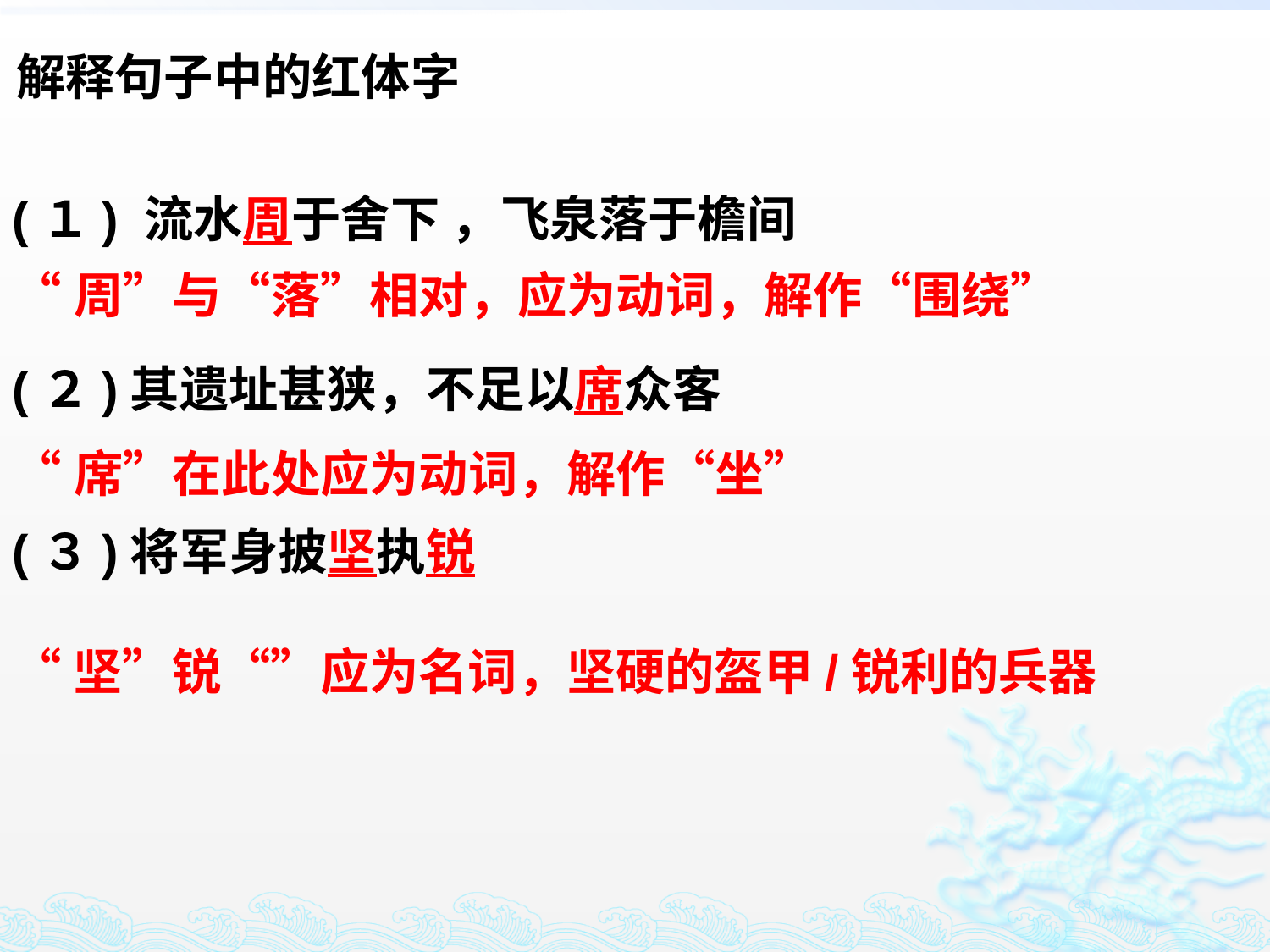

解释句子中的红体字

(１) 流水周于舍下 ，飞泉落于檐间

(２)其遗址甚狭，不足以席众客

(３)将军身披坚执锐

“周”与“落”相对，应为动词，解作“围绕”
“席”在此处应为动词，解作“坐”
“坚”锐“”应为名词，坚硬的盔甲/锐利的兵器